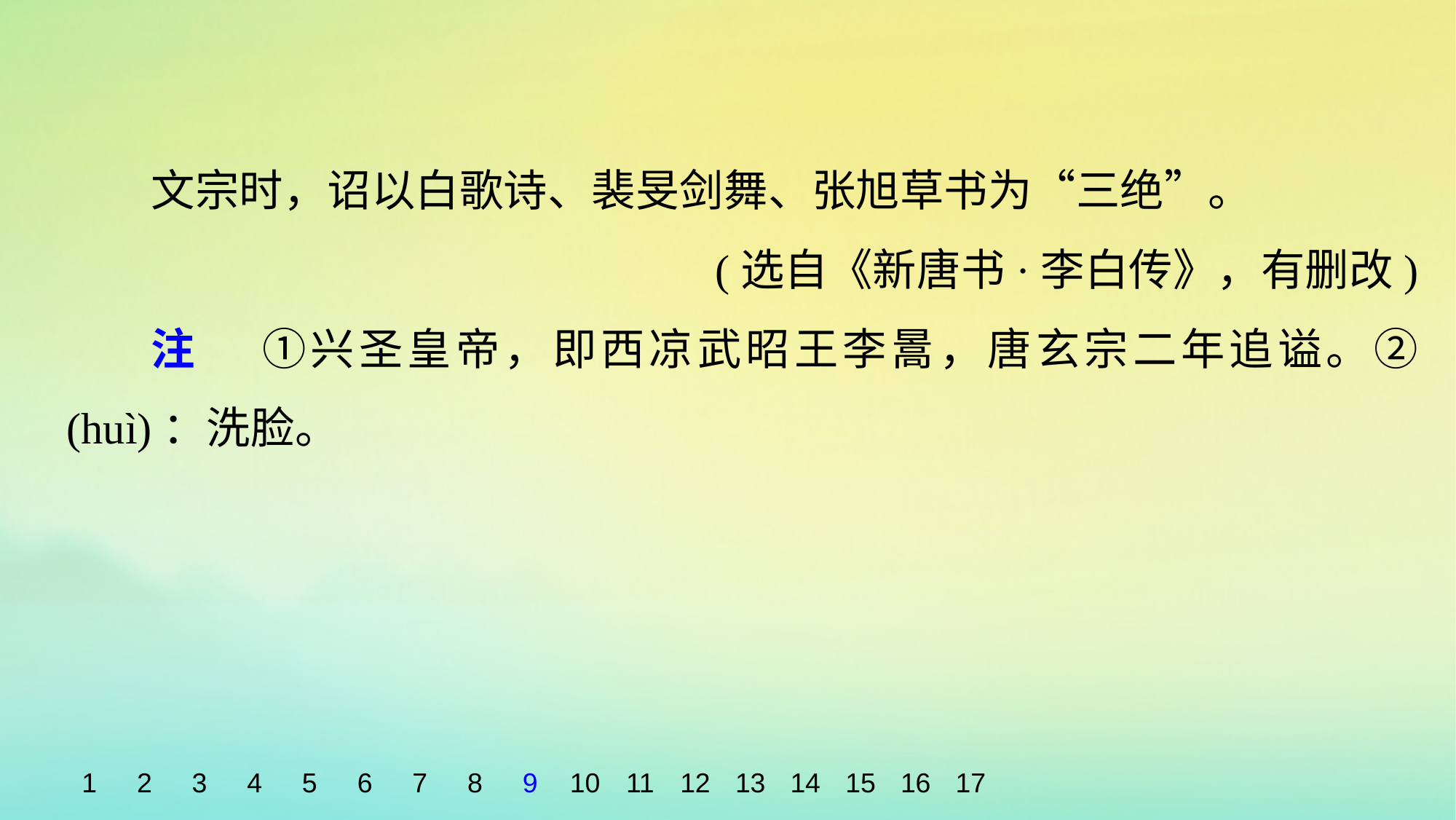

文宗时，诏以白歌诗、裴旻剑舞、张旭草书为“三绝”。
(选自《新唐书·李白传》，有删改)
注 　①兴圣皇帝，即西凉武昭王李暠，唐玄宗二年追谥。② (huì)：洗脸。
1
2
3
4
5
6
7
8
9
10
11
12
13
14
15
16
17